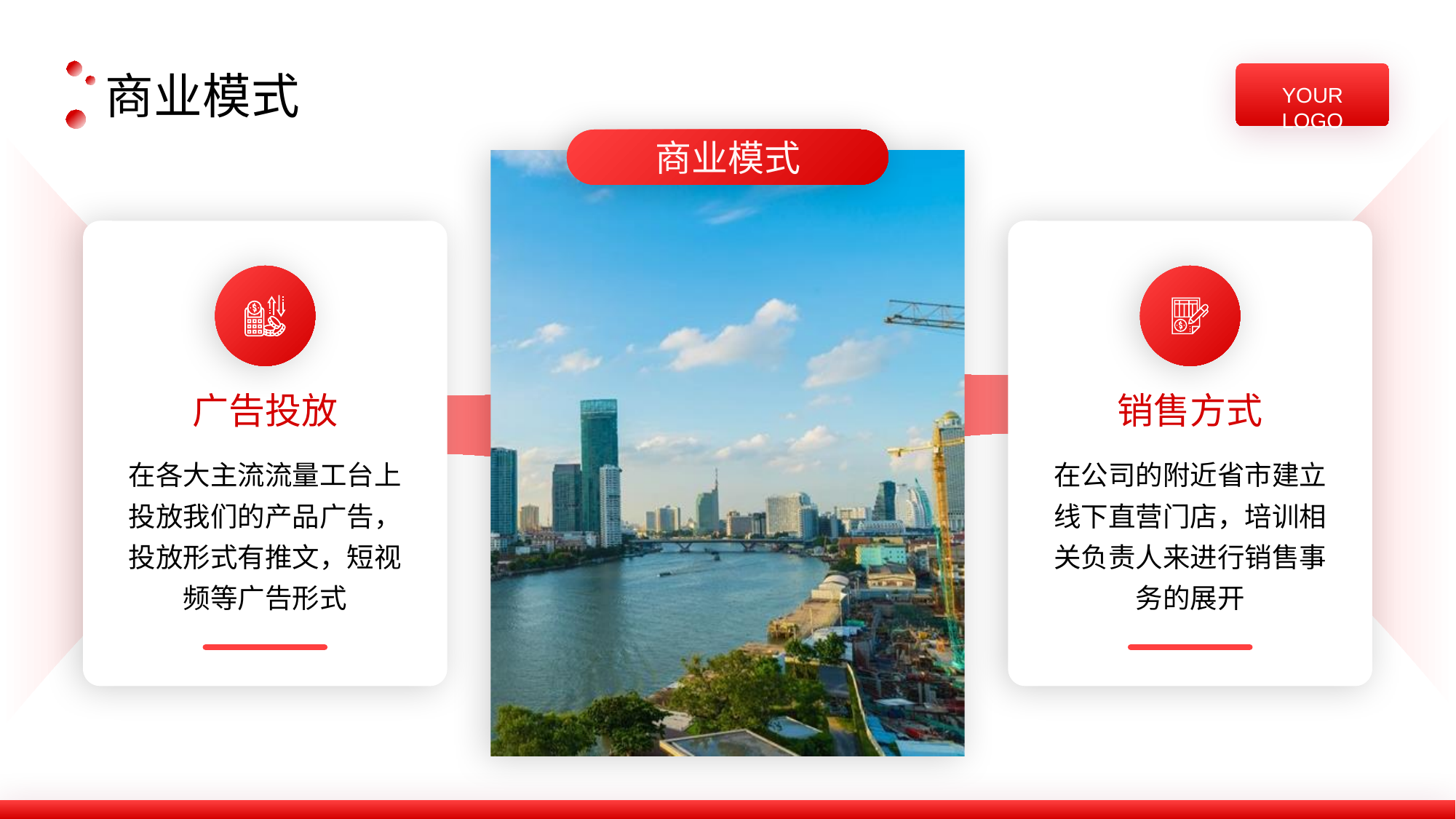

商业模式

商业模式

广告投放
销售方式
在各大主流流量工台上投放我们的产品广告，投放形式有推文，短视频等广告形式
在公司的附近省市建立线下直营门店，培训相关负责人来进行销售事务的展开